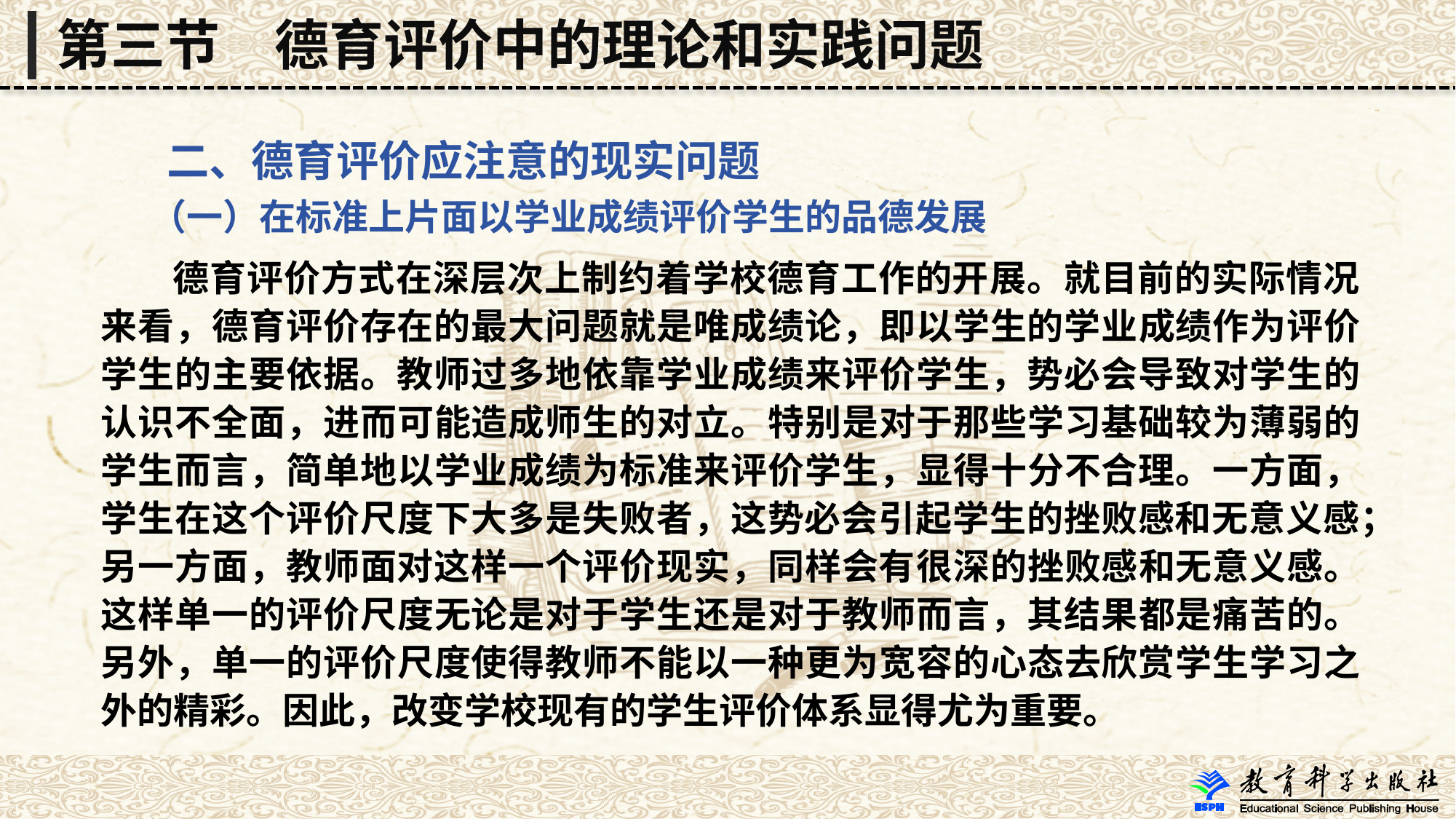

第三节　德育评价中的理论和实践问题
       二、德育评价应注意的现实问题
     （一）在标准上片面以学业成绩评价学生的品德发展

       德育评价方式在深层次上制约着学校德育工作的开展。就目前的实际情况来看，德育评价存在的最大问题就是唯成绩论，即以学生的学业成绩作为评价学生的主要依据。教师过多地依靠学业成绩来评价学生，势必会导致对学生的认识不全面，进而可能造成师生的对立。特别是对于那些学习基础较为薄弱的学生而言，简单地以学业成绩为标准来评价学生，显得十分不合理。一方面，学生在这个评价尺度下大多是失败者，这势必会引起学生的挫败感和无意义感；另一方面，教师面对这样一个评价现实，同样会有很深的挫败感和无意义感。这样单一的评价尺度无论是对于学生还是对于教师而言，其结果都是痛苦的。另外，单一的评价尺度使得教师不能以一种更为宽容的心态去欣赏学生学习之外的精彩。因此，改变学校现有的学生评价体系显得尤为重要。